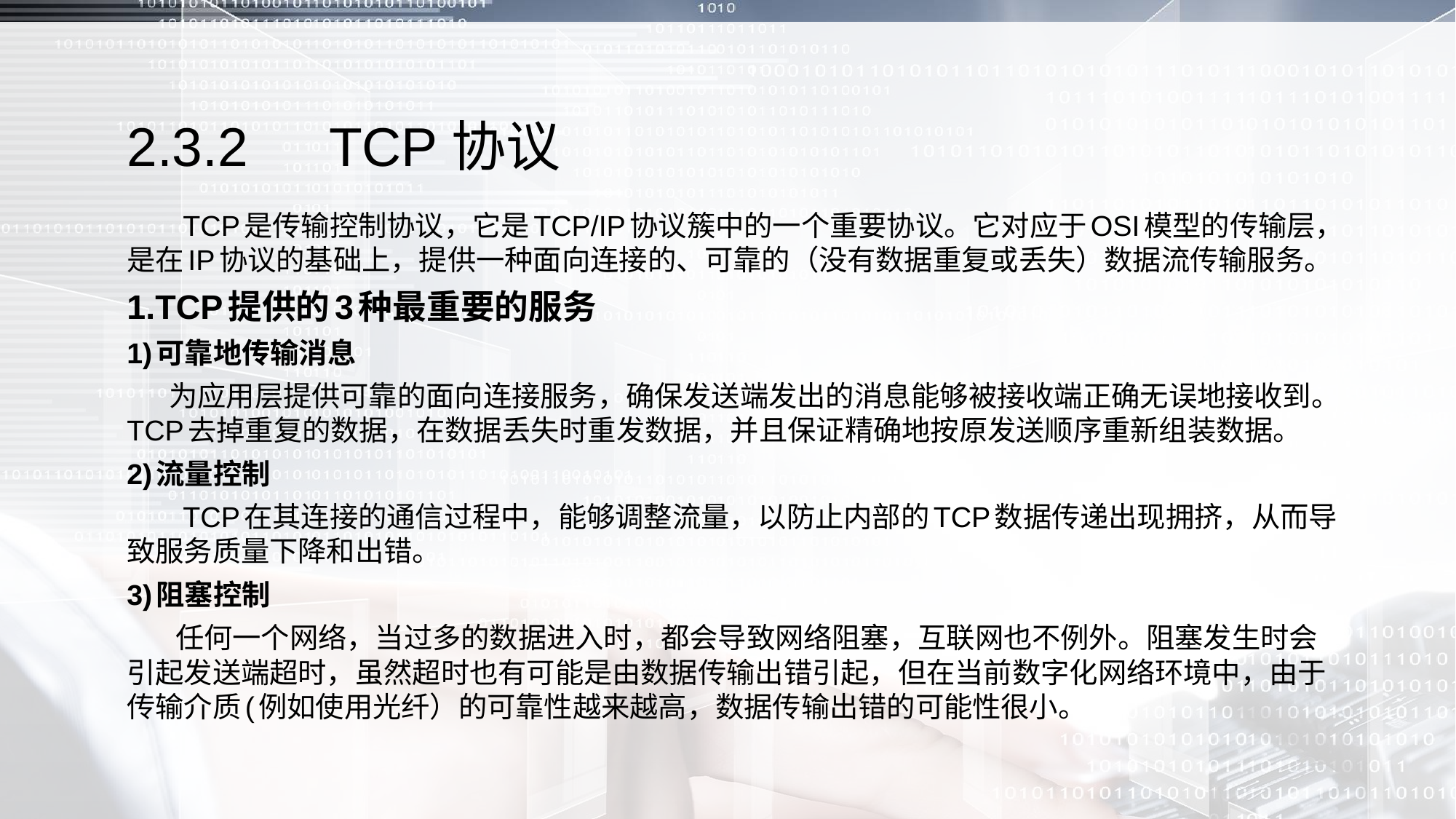

# 2.3.2　TCP协议
       TCP是传输控制协议，它是TCP/IP协议簇中的一个重要协议。它对应于OSI模型的传输层，是在IP协议的基础上，提供一种面向连接的、可靠的（没有数据重复或丢失）数据流传输服务。
1.TCP提供的3种最重要的服务
1)可靠地传输消息
      为应用层提供可靠的面向连接服务，确保发送端发出的消息能够被接收端正确无误地接收到。TCP去掉重复的数据，在数据丢失时重发数据，并且保证精确地按原发送顺序重新组装数据。
2)流量控制
       TCP在其连接的通信过程中，能够调整流量，以防止内部的TCP数据传递出现拥挤，从而导致服务质量下降和出错。
3)阻塞控制
       任何一个网络，当过多的数据进入时，都会导致网络阻塞，互联网也不例外。阻塞发生时会引起发送端超时，虽然超时也有可能是由数据传输出错引起，但在当前数字化网络环境中，由于传输介质(例如使用光纤）的可靠性越来越高，数据传输出错的可能性很小。